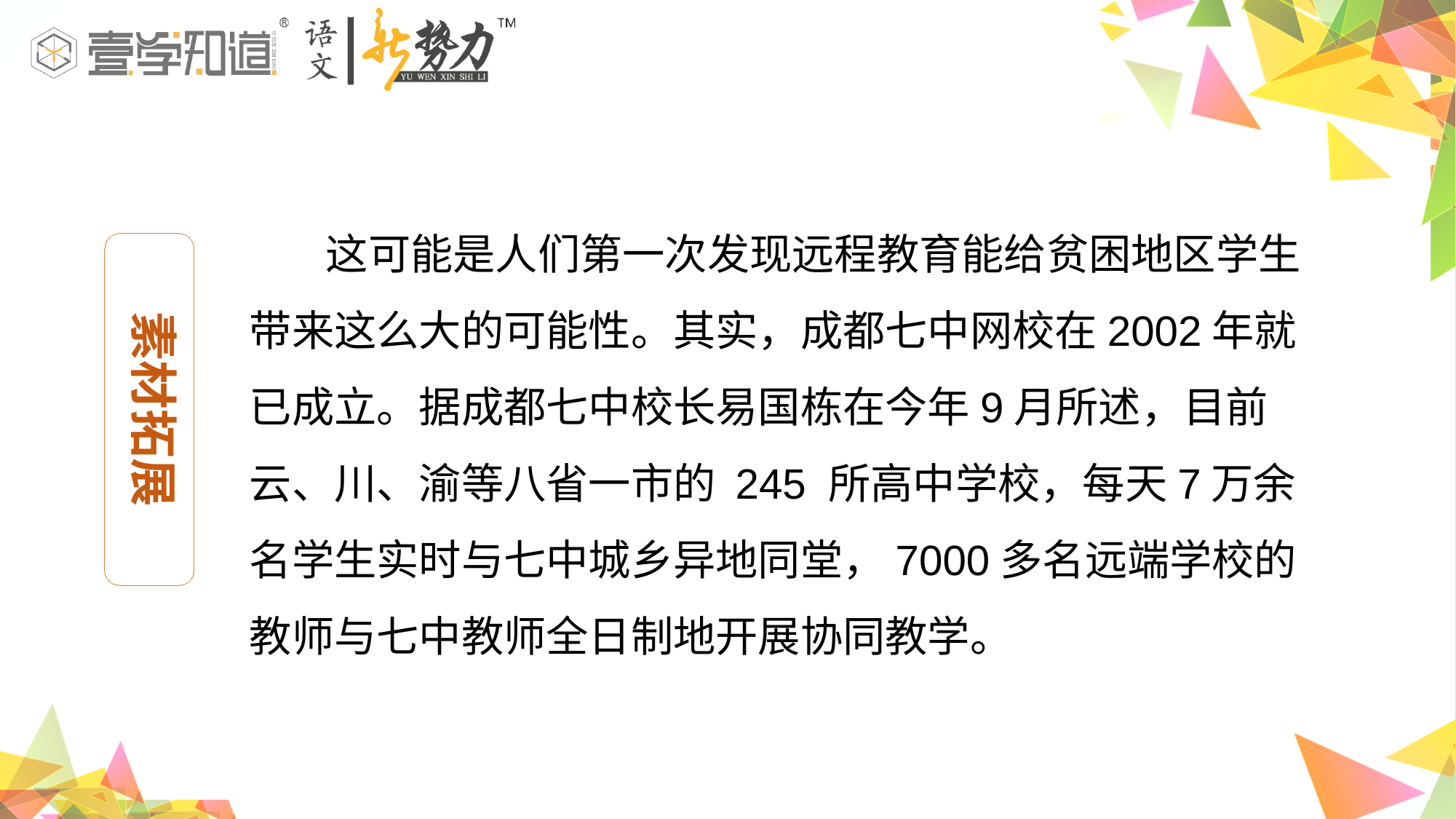

这可能是人们第一次发现远程教育能给贫困地区学生带来这么大的可能性。其实，成都七中网校在2002年就已成立。据成都七中校长易国栋在今年9月所述，目前云、川、渝等八省一市的 245 所高中学校，每天7万余名学生实时与七中城乡异地同堂，7000多名远端学校的教师与七中教师全日制地开展协同教学。
素材拓展